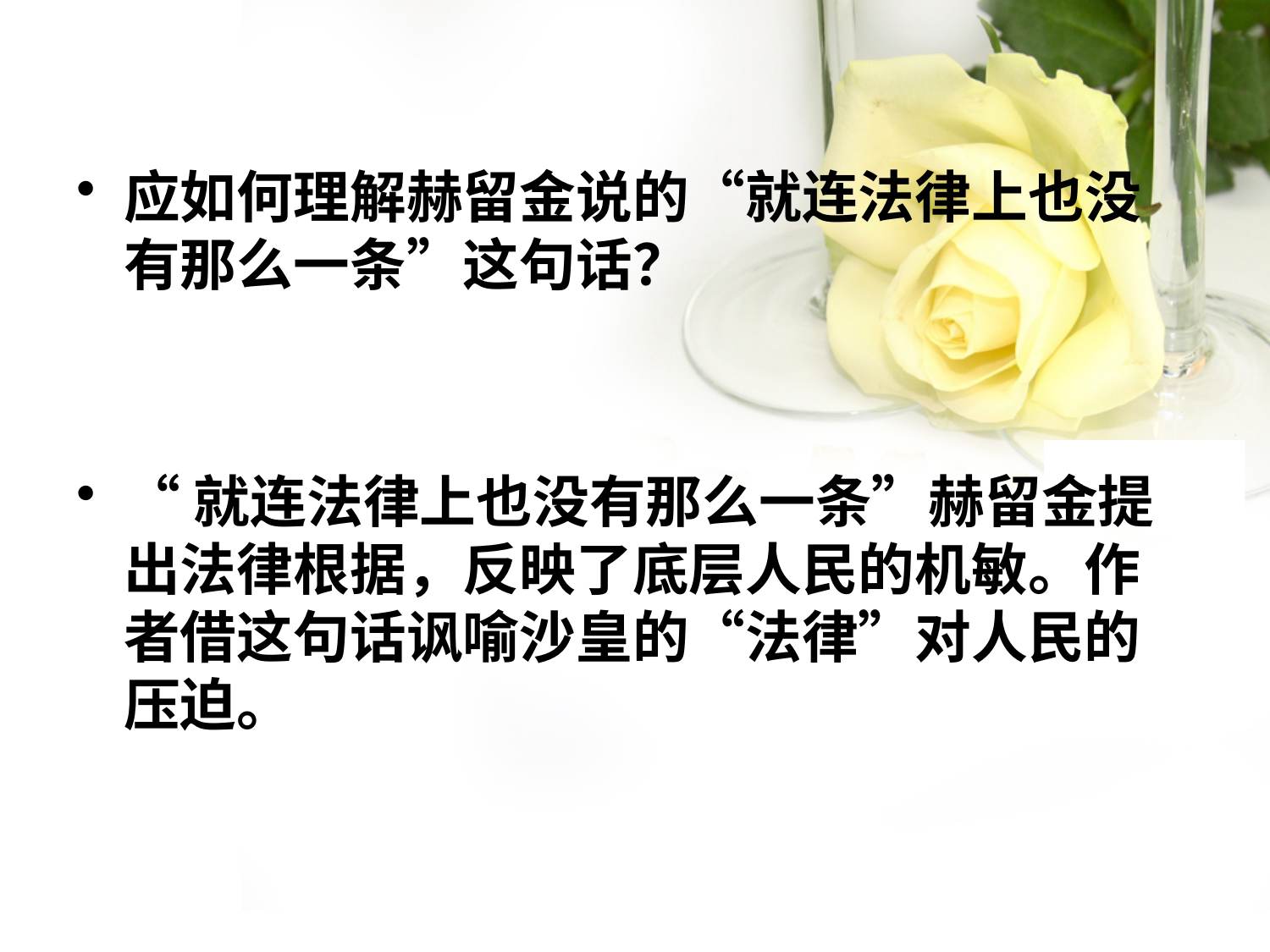

应如何理解赫留金说的“就连法律上也没有那么一条”这句话？

“就连法律上也没有那么一条”赫留金提出法律根据，反映了底层人民的机敏。作者借这句话讽喻沙皇的“法律”对人民的压迫。